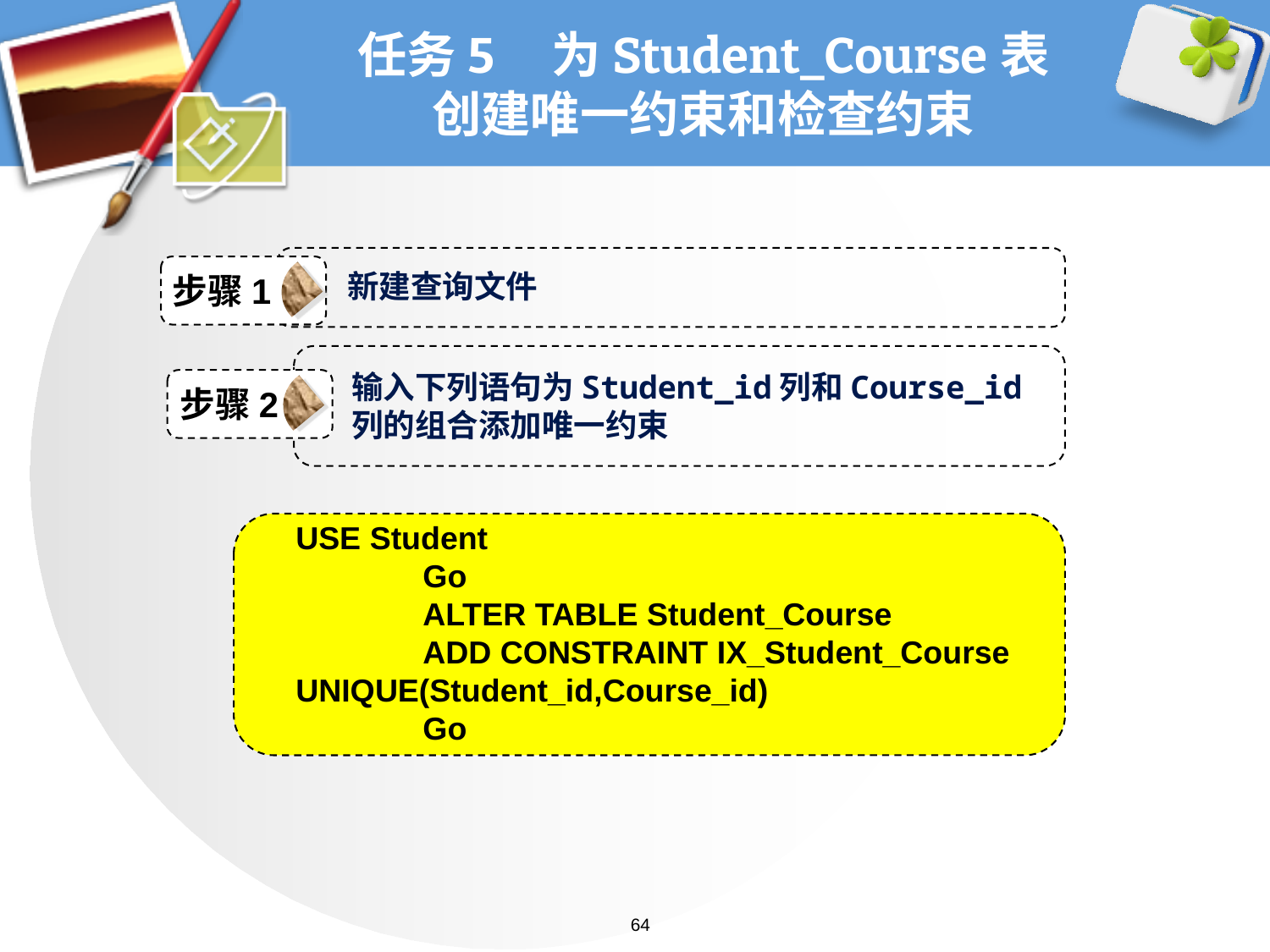

# 任务5     为Student_Course表创建唯一约束和检查约束

新建查询文件
步骤1

输入下列语句为Student_id列和Course_id列的组合添加唯一约束

步骤2

USE Student
	Go
	ALTER TABLE Student_Course
	ADD CONSTRAINT IX_Student_Course UNIQUE(Student_id,Course_id)
	Go

64